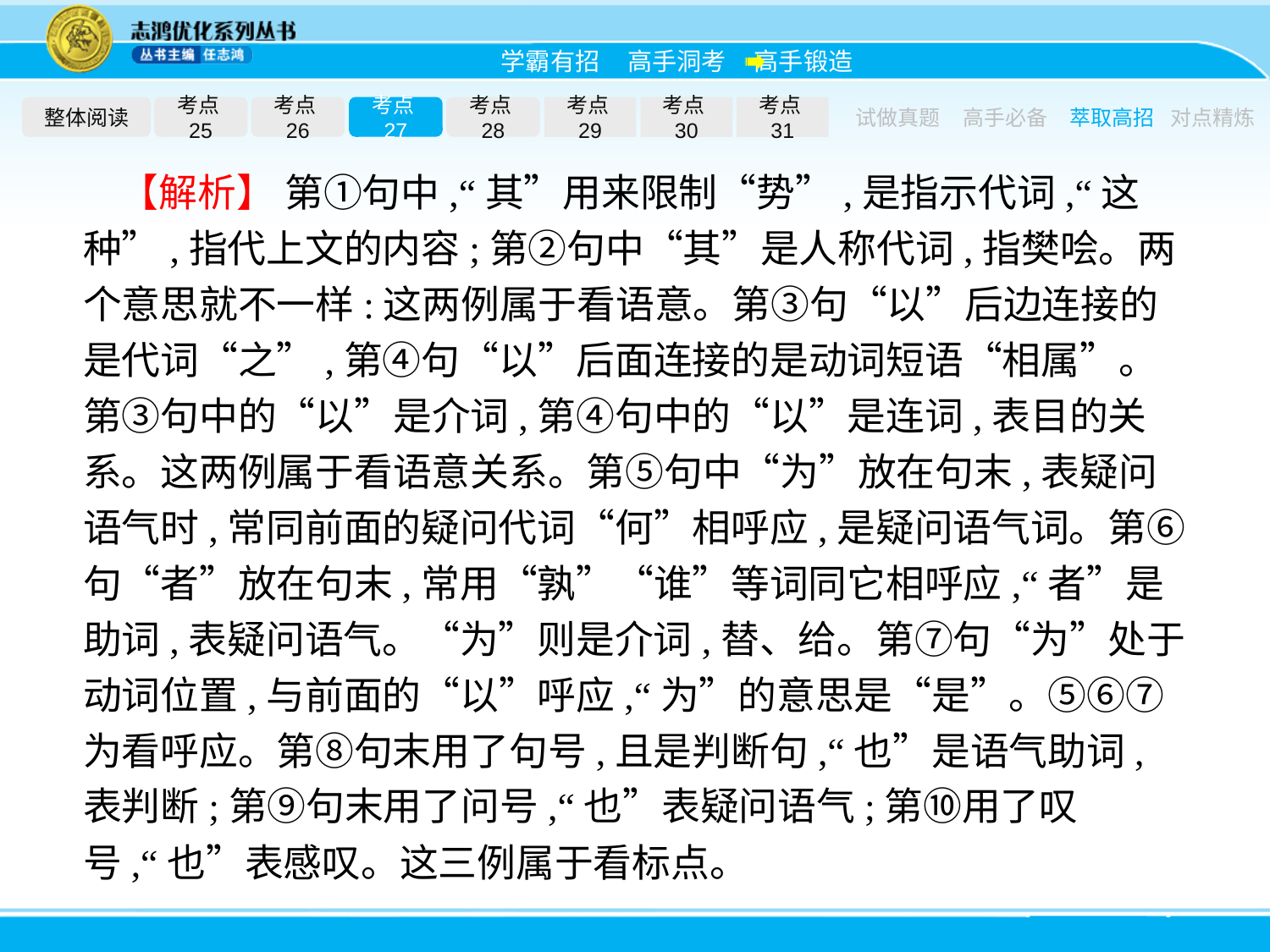

整体阅读
考点25
考点26
考点27
考点28
考点29
考点30
考点31
试做真题
高手必备
萃取高招
对点精炼
【解析】 第①句中,“其”用来限制“势”,是指示代词,“这种”,指代上文的内容;第②句中“其”是人称代词,指樊哙。两个意思就不一样:这两例属于看语意。第③句“以”后边连接的是代词“之”,第④句“以”后面连接的是动词短语“相属”。第③句中的“以”是介词,第④句中的“以”是连词,表目的关系。这两例属于看语意关系。第⑤句中“为”放在句末,表疑问语气时,常同前面的疑问代词“何”相呼应,是疑问语气词。第⑥句“者”放在句末,常用“孰”“谁”等词同它相呼应,“者”是助词,表疑问语气。“为”则是介词,替、给。第⑦句“为”处于动词位置,与前面的“以”呼应,“为”的意思是“是”。⑤⑥⑦为看呼应。第⑧句末用了句号,且是判断句,“也”是语气助词,表判断;第⑨句末用了问号,“也”表疑问语气;第⑩用了叹号,“也”表感叹。这三例属于看标点。